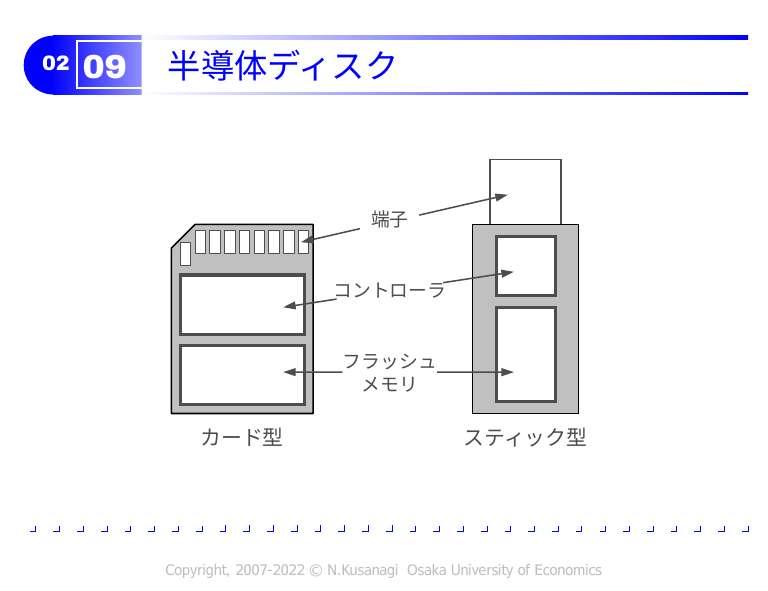

# 09   半導体ディスク

端子

コントローラ

フラッシュ
メモリ

カード型
スティック型